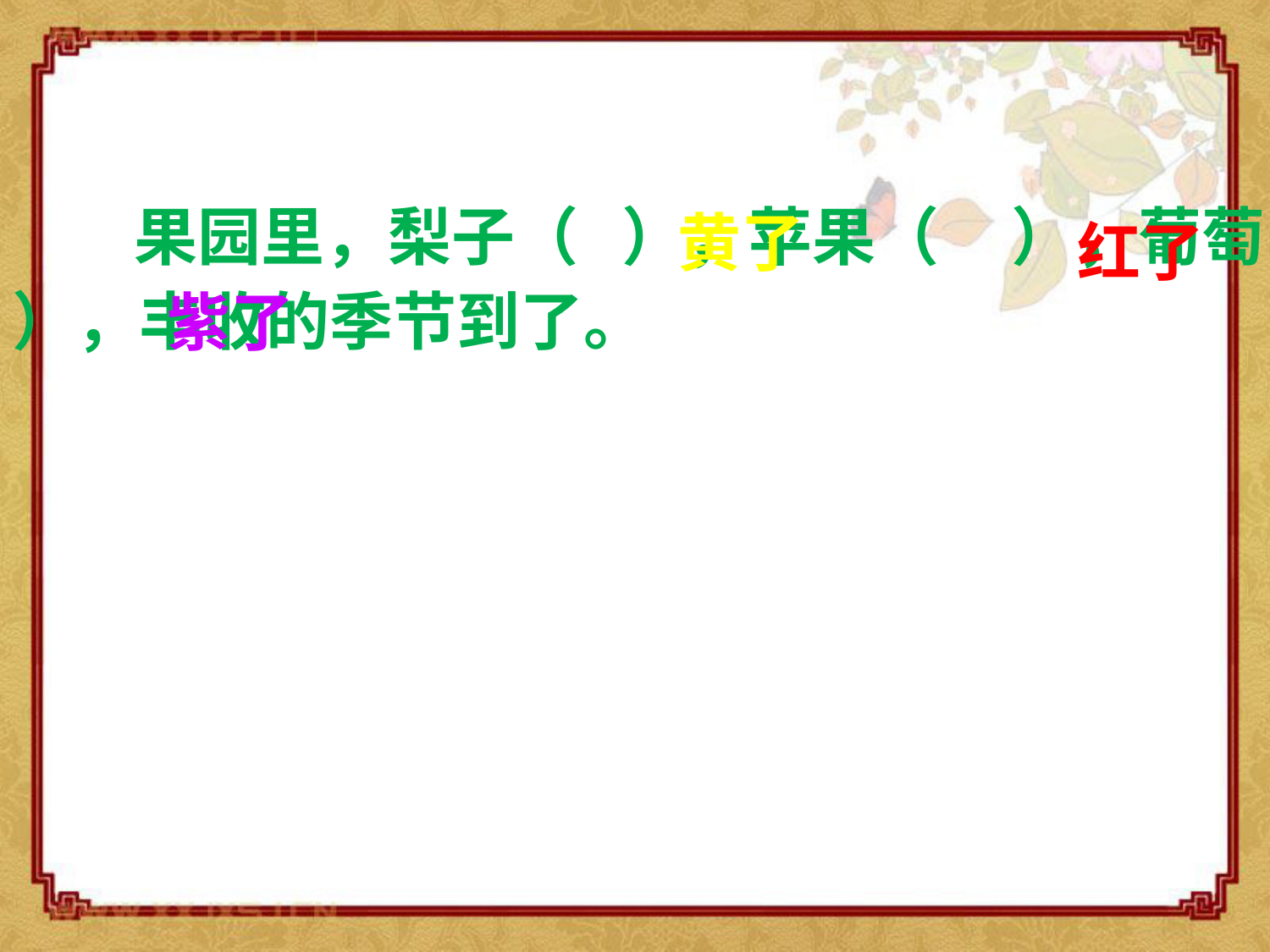

果园里，梨子（   ），苹果（     ），葡萄(   ），丰收的季节到了。
黄了
红了
紫了